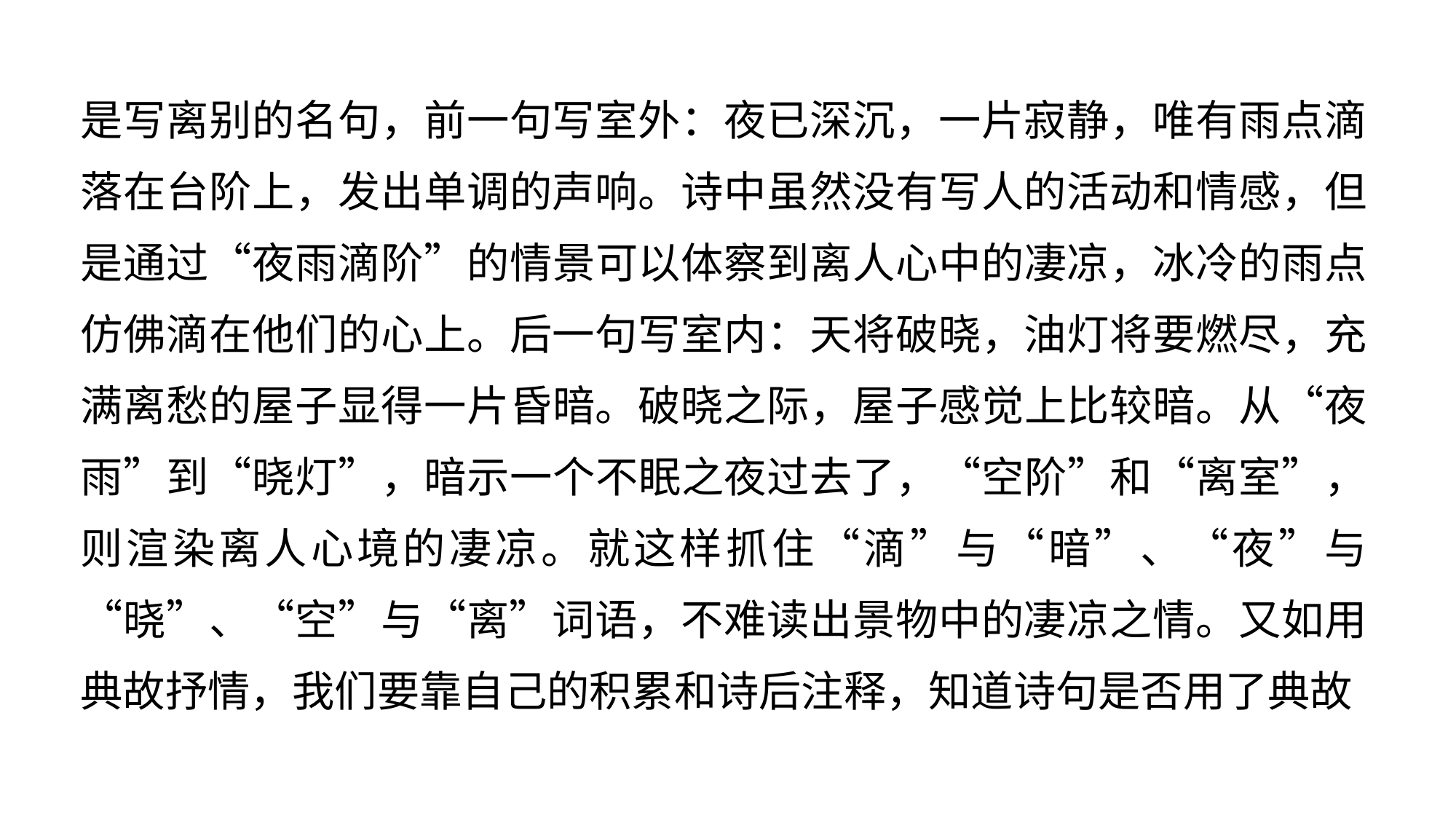

是写离别的名句，前一句写室外：夜已深沉，一片寂静，唯有雨点滴落在台阶上，发出单调的声响。诗中虽然没有写人的活动和情感，但是通过“夜雨滴阶”的情景可以体察到离人心中的凄凉，冰冷的雨点仿佛滴在他们的心上。后一句写室内：天将破晓，油灯将要燃尽，充满离愁的屋子显得一片昏暗。破晓之际，屋子感觉上比较暗。从“夜雨”到“晓灯”，暗示一个不眠之夜过去了，“空阶”和“离室”，则渲染离人心境的凄凉。就这样抓住“滴”与“暗”、“夜”与“晓”、“空”与“离”词语，不难读出景物中的凄凉之情。又如用典故抒情，我们要靠自己的积累和诗后注释，知道诗句是否用了典故